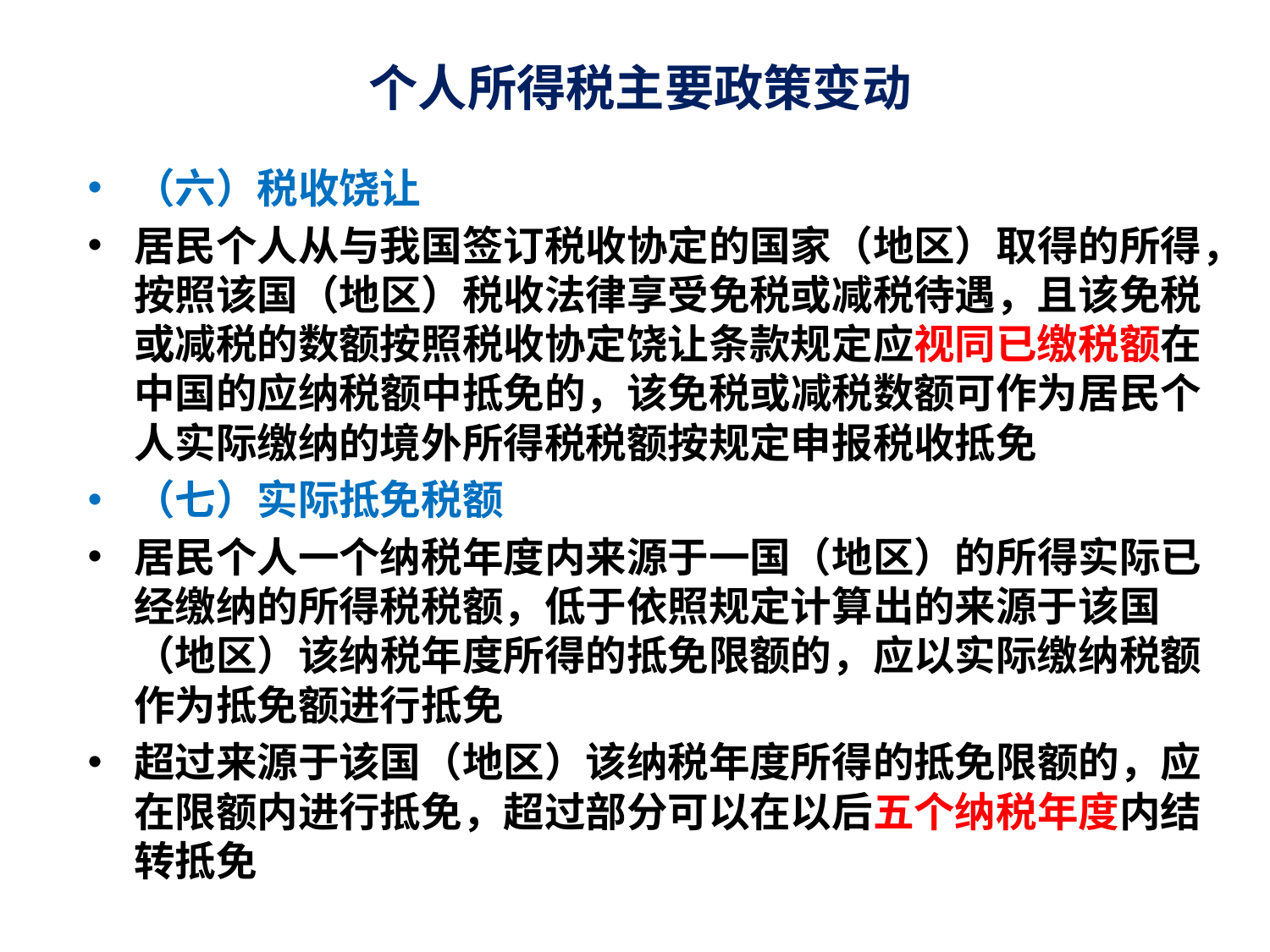

# 个人所得税主要政策变动
（六）税收饶让
居民个人从与我国签订税收协定的国家（地区）取得的所得，按照该国（地区）税收法律享受免税或减税待遇，且该免税或减税的数额按照税收协定饶让条款规定应视同已缴税额在中国的应纳税额中抵免的，该免税或减税数额可作为居民个人实际缴纳的境外所得税税额按规定申报税收抵免
（七）实际抵免税额
居民个人一个纳税年度内来源于一国（地区）的所得实际已经缴纳的所得税税额，低于依照规定计算出的来源于该国（地区）该纳税年度所得的抵免限额的，应以实际缴纳税额作为抵免额进行抵免
超过来源于该国（地区）该纳税年度所得的抵免限额的，应在限额内进行抵免，超过部分可以在以后五个纳税年度内结转抵免